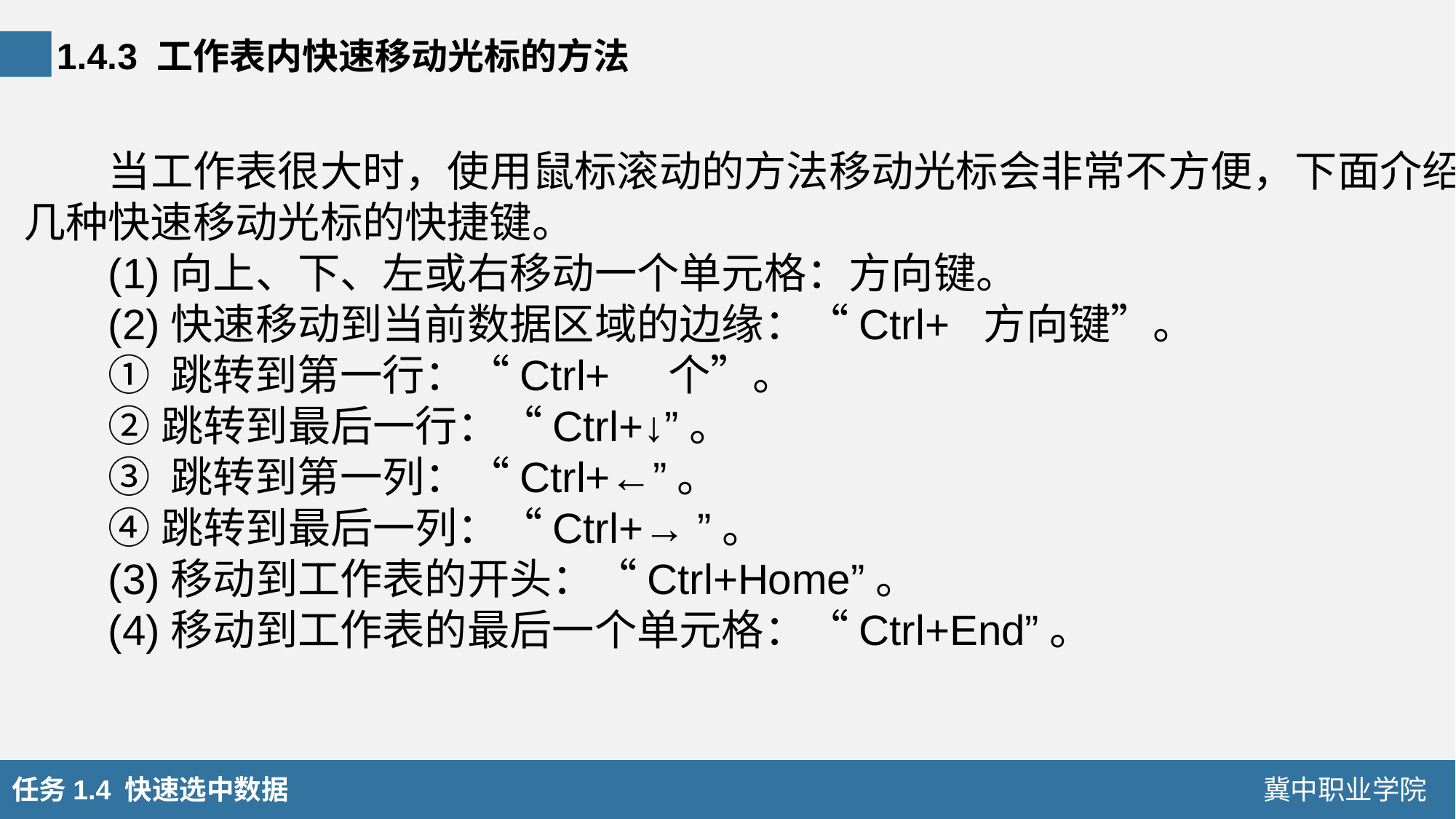

1.4.3 工作表内快速移动光标的方法
当工作表很大时，使用鼠标滚动的方法移动光标会非常不方便，下面介绍几种快速移动光标的快捷键。
(1)向上、下、左或右移动一个单元格：方向键。
(2)快速移动到当前数据区域的边缘：“Ctrl+  方向键”。
① 跳转到第一行：“Ctrl+    个”。
②跳转到最后一行：“Ctrl+↓”。
③ 跳转到第一列：“Ctrl+←”。
④跳转到最后一列：“Ctrl+→ ”。
(3)移动到工作表的开头：“Ctrl+Home”。
(4)移动到工作表的最后一个单元格：“Ctrl+End”。

任务1.4 快速选中数据
冀中职业学院